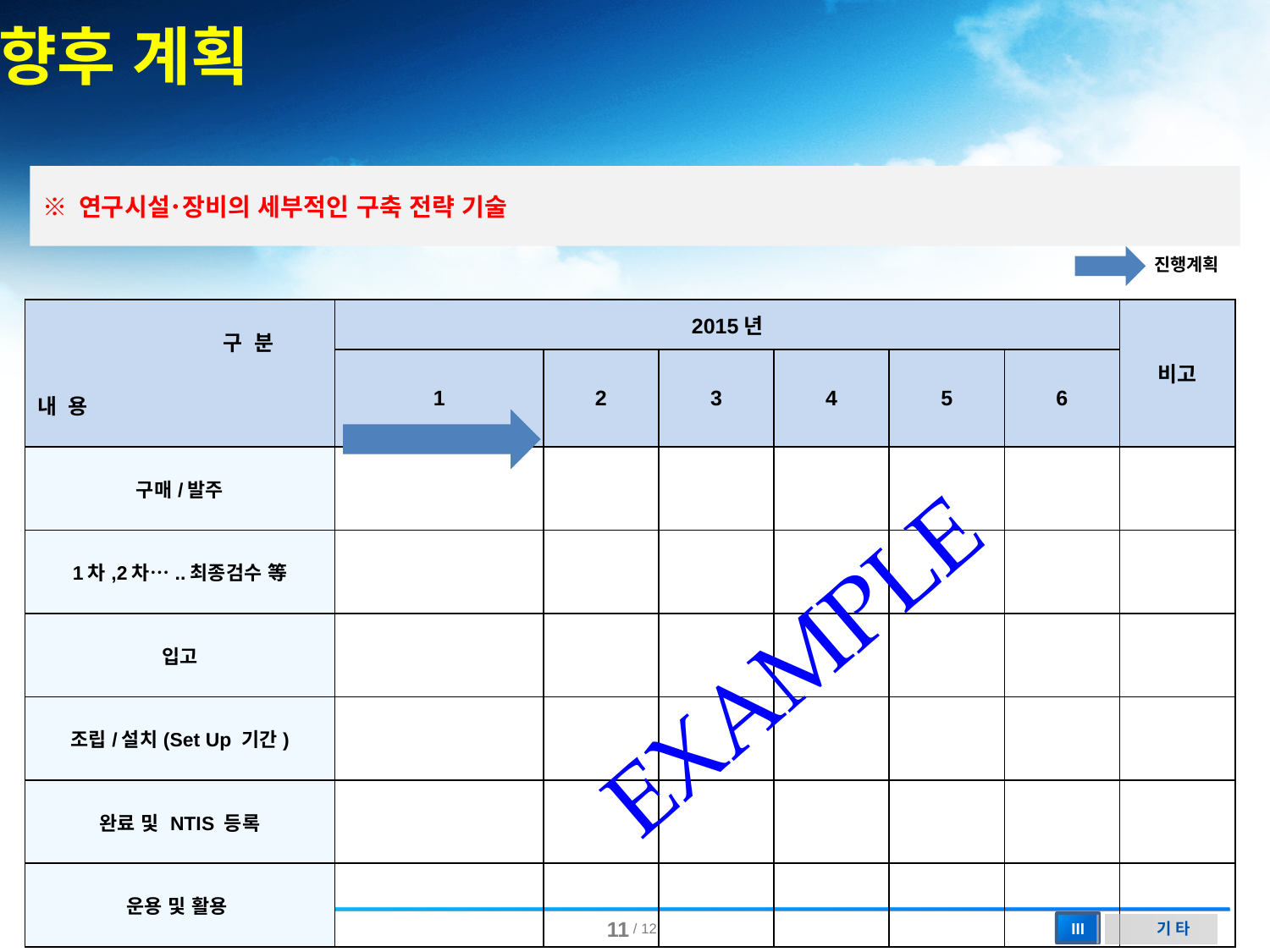

향후 계획
※ 연구시설･장비의 세부적인 구축 전략 기술

진행계획
| 구 분 내 용 | 2015년 |  |  |  |  |  | 비고 |
| --- | --- | --- | --- | --- | --- | --- | --- |
|  | 1 | 2 | 3 | 4 | 5 | 6 |  |
| 구매/발주 |  |  |  |  |  |  |  |
| 1차,2차…..최종검수 等 |  |  |  |  |  |  |  |
| 입고 |  |  |  |  |  |  |  |
| 조립/설치(Set Up 기간) |  |  |  |  |  |  |  |
| 완료 및 NTIS 등록 |  |  |  |  |  |  |  |
| 운용 및 활용 |  |  |  |  |  |  |  |

EXAMPLE
기 타
III